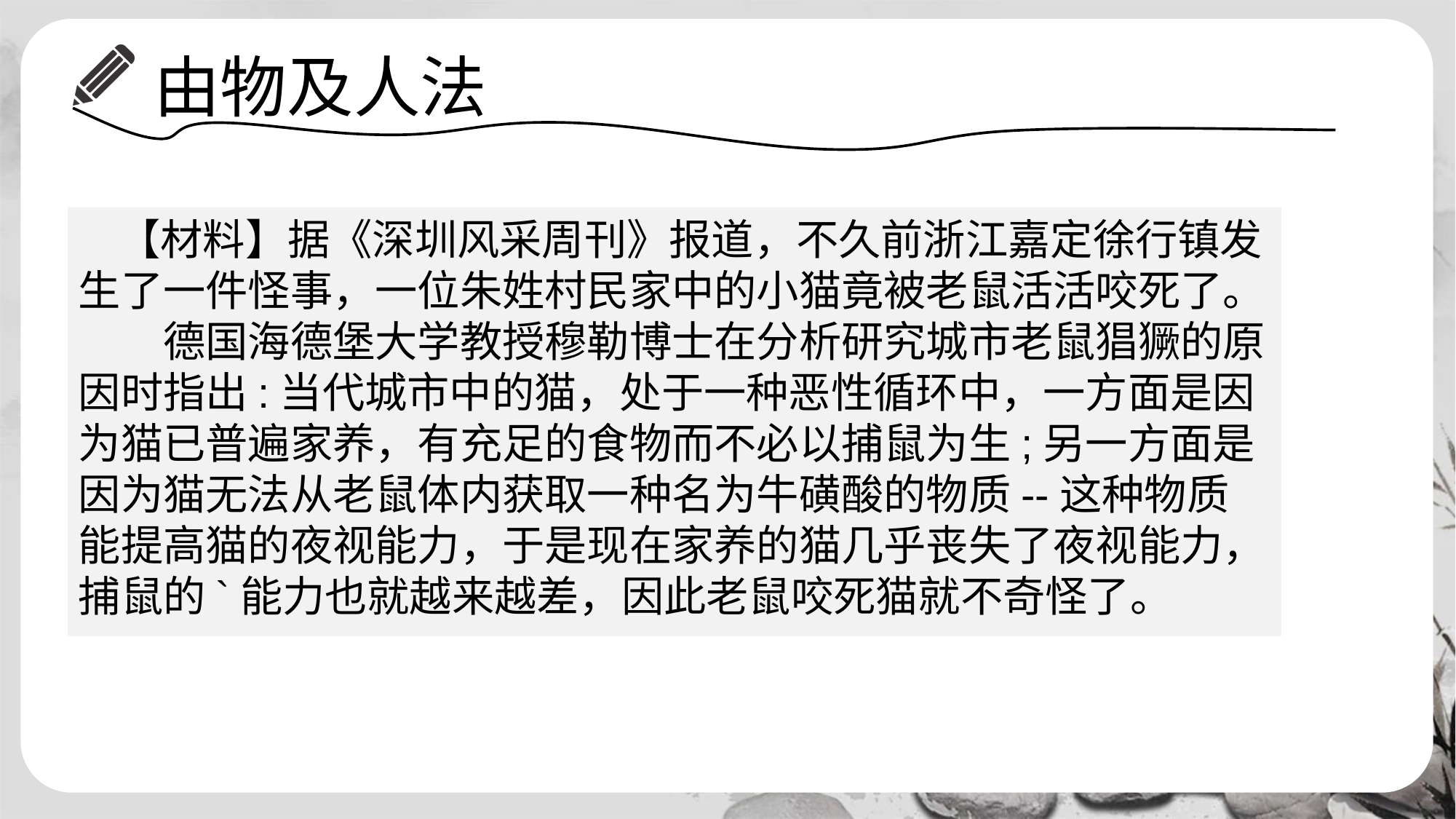

# 由物及人法
　  【材料】据《深圳风采周刊》报道，不久前浙江嘉定徐行镇发生了一件怪事，一位朱姓村民家中的小猫竟被老鼠活活咬死了。
　　德国海德堡大学教授穆勒博士在分析研究城市老鼠猖獗的原因时指出:当代城市中的猫，处于一种恶性循环中，一方面是因为猫已普遍家养，有充足的食物而不必以捕鼠为生;另一方面是因为猫无法从老鼠体内获取一种名为牛磺酸的物质--这种物质能提高猫的夜视能力，于是现在家养的猫几乎丧失了夜视能力，捕鼠的`能力也就越来越差，因此老鼠咬死猫就不奇怪了。